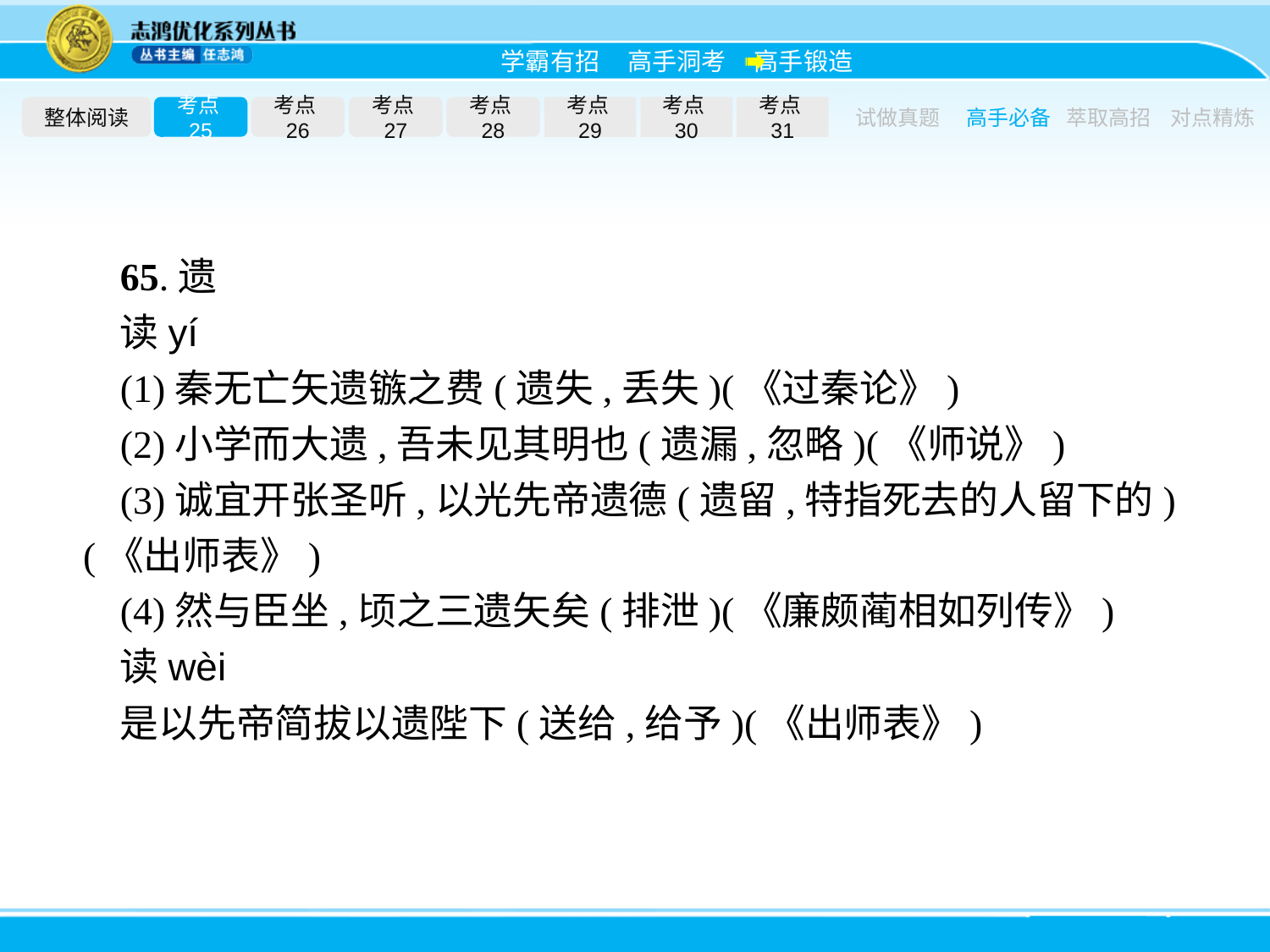

整体阅读
考点25
考点26
考点27
考点28
考点29
考点30
考点31
试做真题
高手必备
萃取高招
对点精炼
65.遗
读yí
(1)秦无亡矢遗镞之费(遗失,丢失)(《过秦论》)
(2)小学而大遗,吾未见其明也(遗漏,忽略)(《师说》)
(3)诚宜开张圣听,以光先帝遗德(遗留,特指死去的人留下的)(《出师表》)
(4)然与臣坐,顷之三遗矢矣(排泄)(《廉颇蔺相如列传》)
读wèi
是以先帝简拔以遗陛下(送给,给予)(《出师表》)